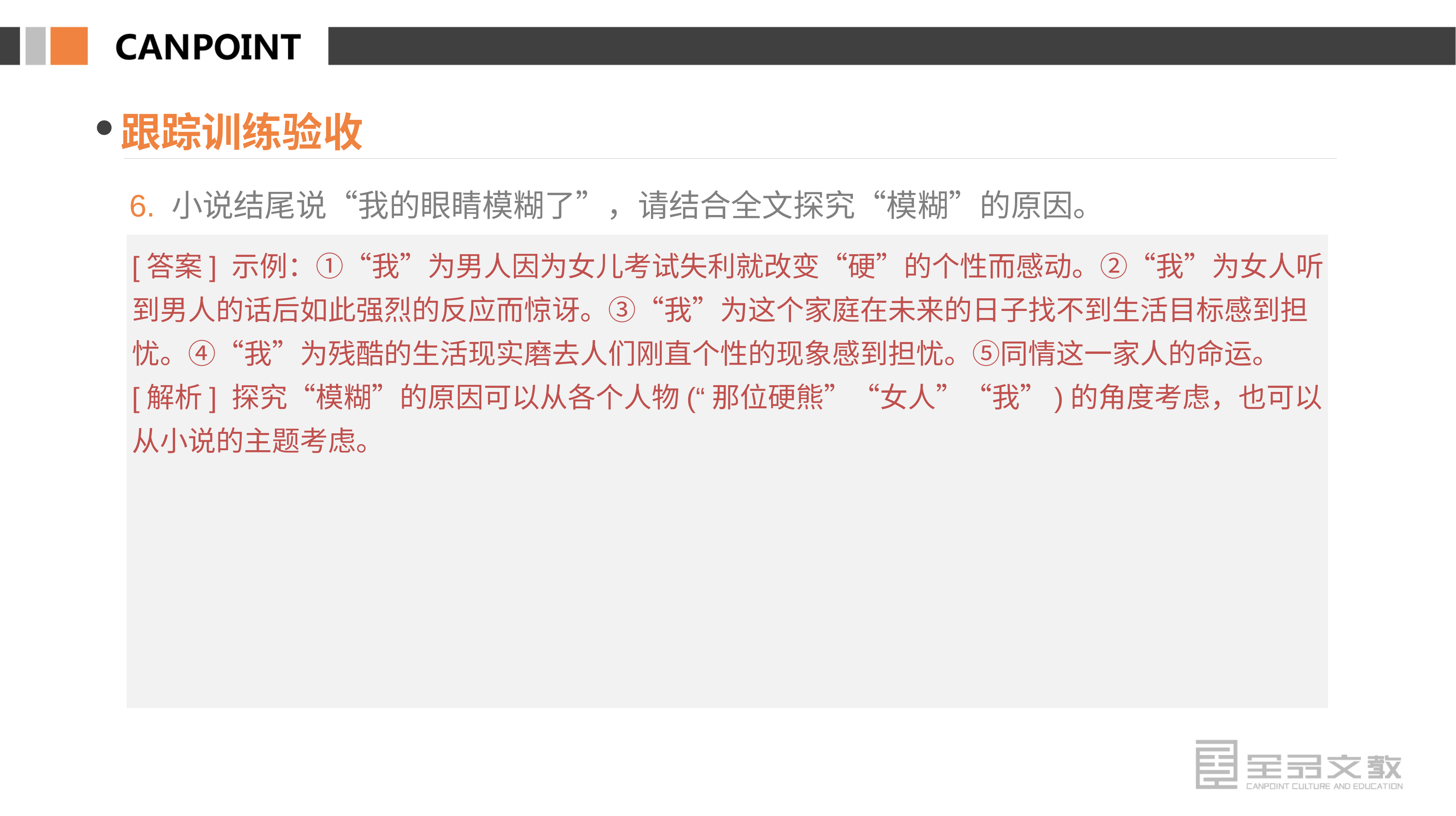

跟踪训练验收

6. 小说结尾说“我的眼睛模糊了”，请结合全文探究“模糊”的原因。

[答案] 示例：①“我”为男人因为女儿考试失利就改变“硬”的个性而感动。②“我”为女人听到男人的话后如此强烈的反应而惊讶。③“我”为这个家庭在未来的日子找不到生活目标感到担忧。④“我”为残酷的生活现实磨去人们刚直个性的现象感到担忧。⑤同情这一家人的命运。
[解析] 探究“模糊”的原因可以从各个人物(“那位硬熊”“女人”“我”)的角度考虑，也可以从小说的主题考虑。